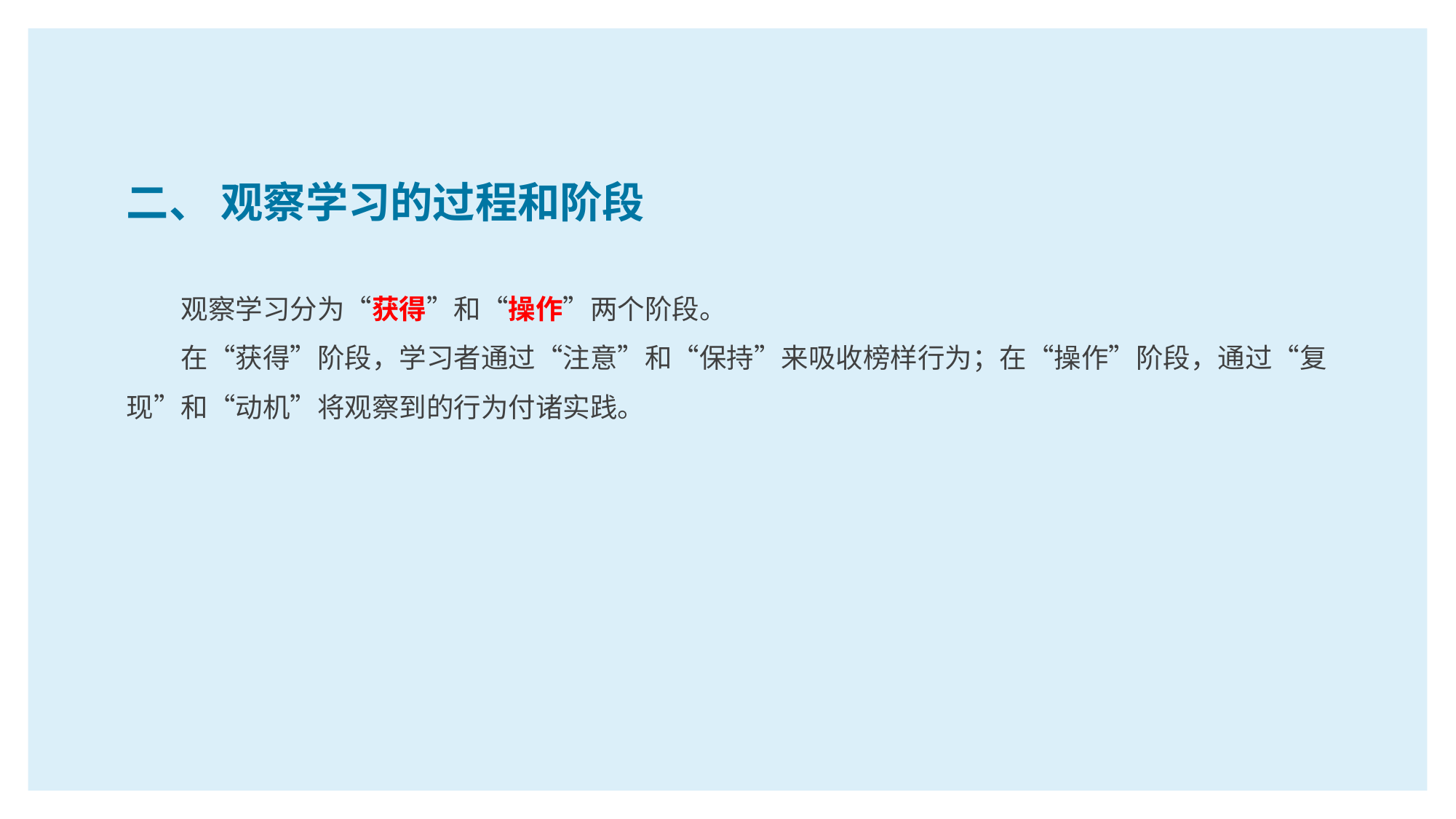

二、 观察学习的过程和阶段

观察学习分为“获得”和“操作”两个阶段。
在“获得”阶段，学习者通过“注意”和“保持”来吸收榜样行为；在“操作”阶段，通过“复现”和“动机”将观察到的行为付诸实践。